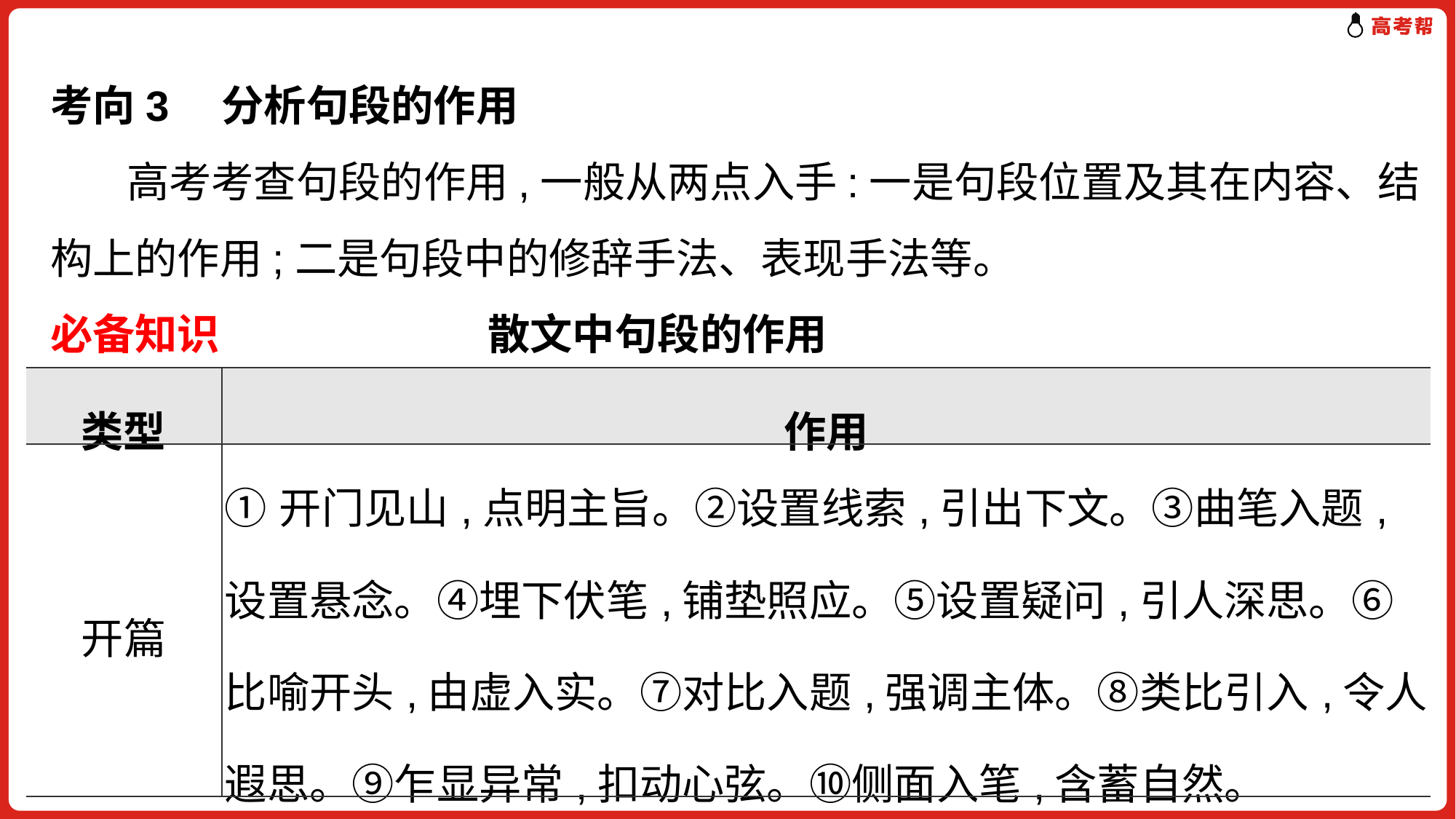

考向3　分析句段的作用
       高考考查句段的作用,一般从两点入手:一是句段位置及其在内容、结构上的作用;二是句段中的修辞手法、表现手法等。
必备知识　　                   散文中句段的作用
| 类型 | 作用 |
| --- | --- |
| 开篇 | ①开门见山,点明主旨。②设置线索,引出下文。③曲笔入题,设置悬念。④埋下伏笔,铺垫照应。⑤设置疑问,引人深思。⑥比喻开头,由虚入实。⑦对比入题,强调主体。⑧类比引入,令人遐思。⑨乍显异常,扣动心弦。⑩侧面入笔,含蓄自然。 |